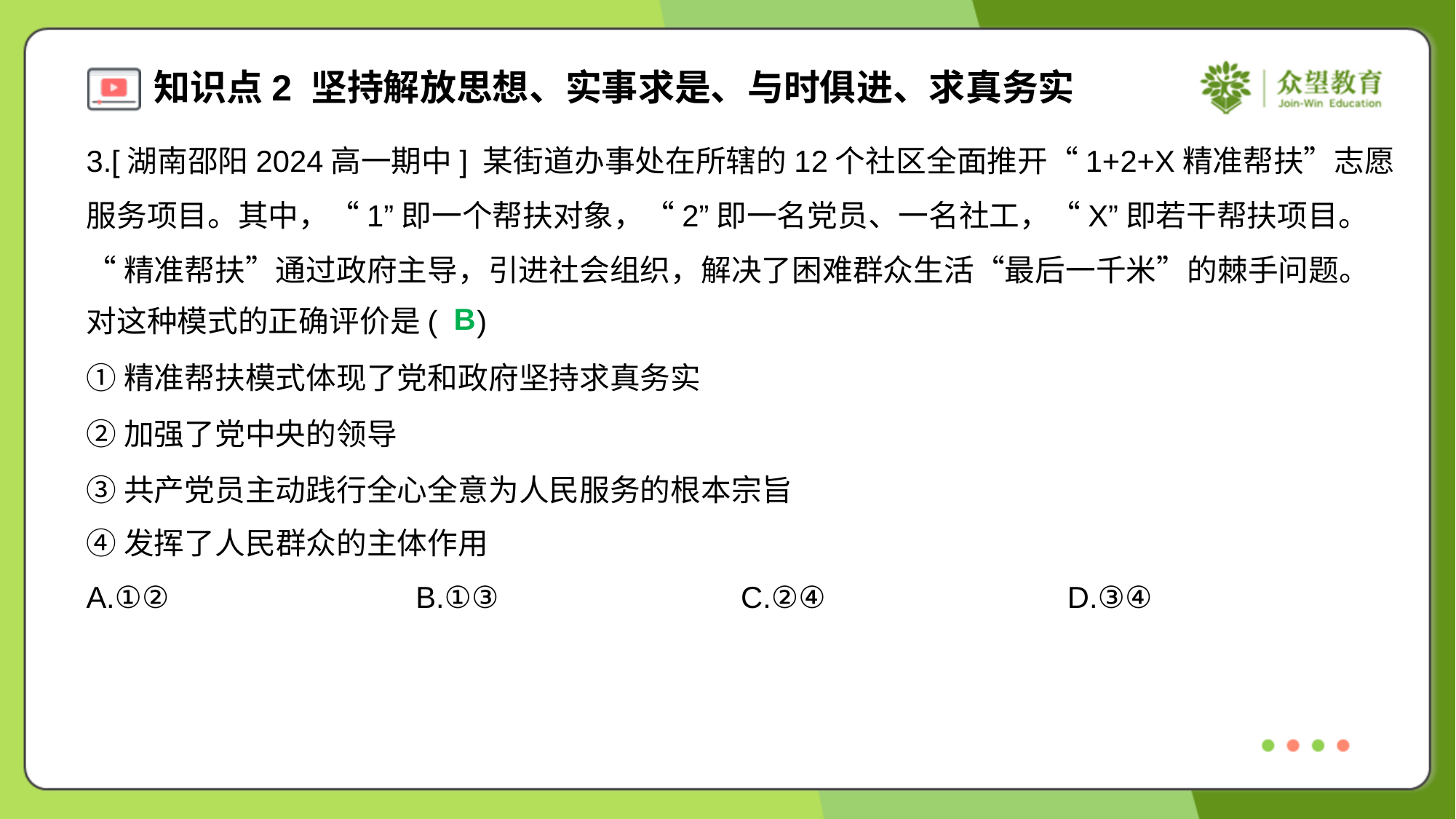

3.[湖南邵阳2024高一期中] 某街道办事处在所辖的12个社区全面推开“1+2+X精准帮扶”志愿
服务项目。其中，“1”即一个帮扶对象，“2”即一名党员、一名社工，“X”即若干帮扶项目。
“精准帮扶”通过政府主导，引进社会组织，解决了困难群众生活“最后一千米”的棘手问题。
对这种模式的正确评价是(     )
B
①精准帮扶模式体现了党和政府坚持求真务实
②加强了党中央的领导
③共产党员主动践行全心全意为人民服务的根本宗旨
④发挥了人民群众的主体作用
A.①②	B.①③	C.②④	D.③④